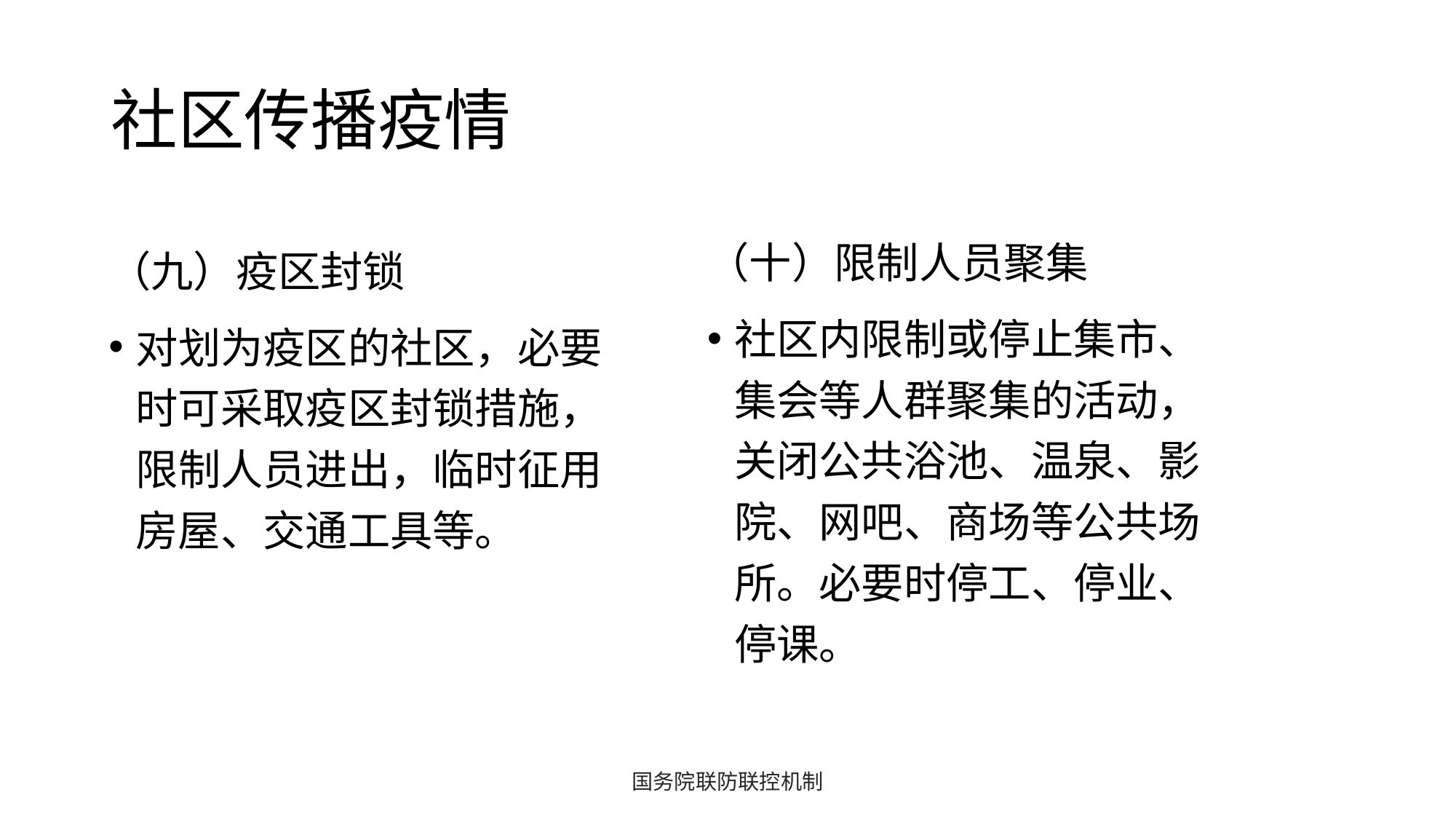

# 社区传播疫情
（十）限制人员聚集
社区内限制或停止集市、集会等人群聚集的活动，关闭公共浴池、温泉、影院、网吧、商场等公共场所。必要时停工、停业、停课。
（九）疫区封锁
对划为疫区的社区，必要时可采取疫区封锁措施，限制人员进出，临时征用房屋、交通工具等。

国务院联防联控机制
19